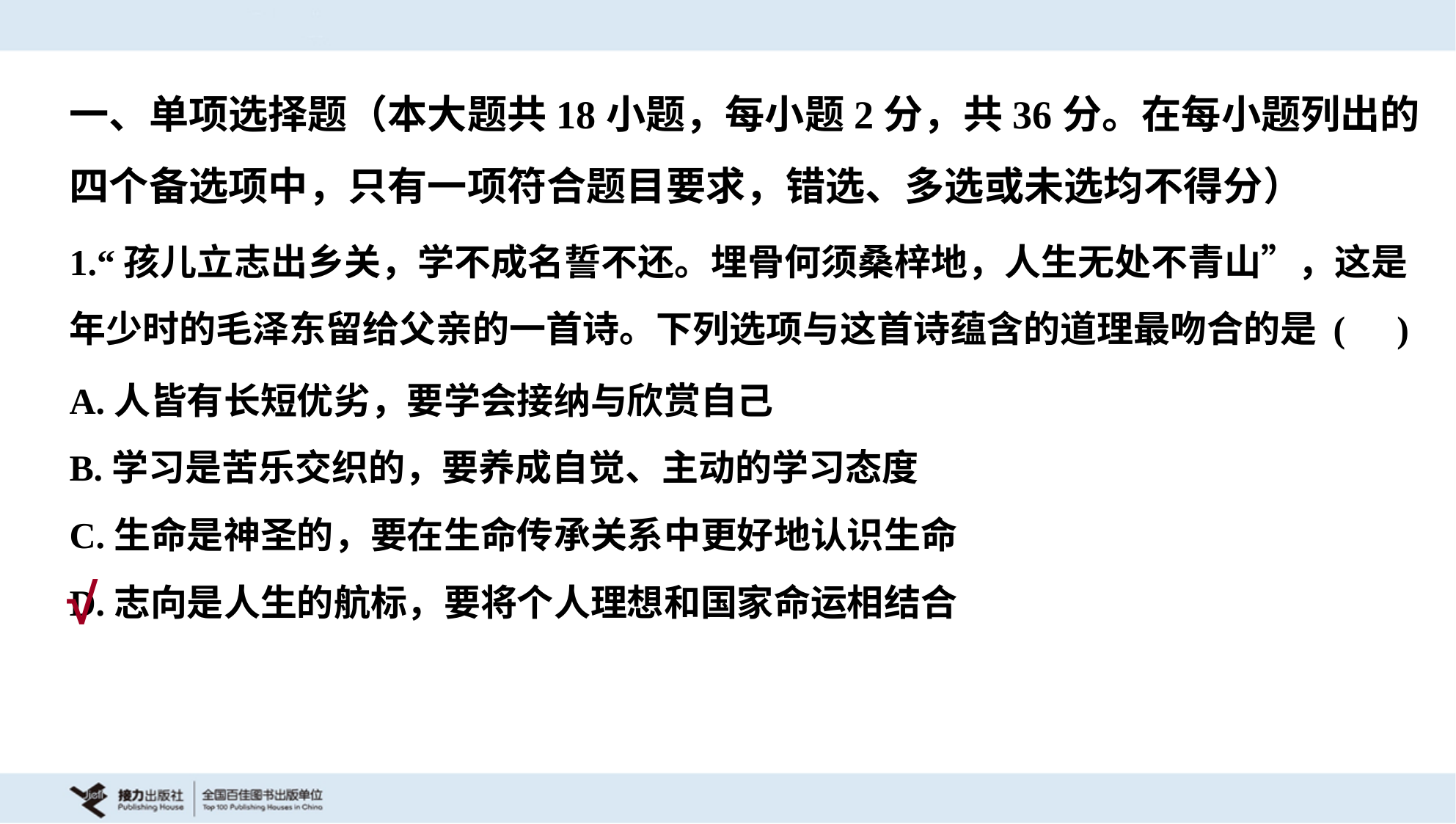

一、单项选择题（本大题共18小题，每小题2分，共36分。在每小题列出的
四个备选项中，只有一项符合题目要求，错选、多选或未选均不得分）
1.“孩儿立志出乡关，学不成名誓不还。埋骨何须桑梓地，人生无处不青山”，这是
年少时的毛泽东留给父亲的一首诗。下列选项与这首诗蕴含的道理最吻合的是 (     )
A.人皆有长短优劣，要学会接纳与欣赏自己
B.学习是苦乐交织的，要养成自觉、主动的学习态度
C.生命是神圣的，要在生命传承关系中更好地认识生命
D.志向是人生的航标，要将个人理想和国家命运相结合
√